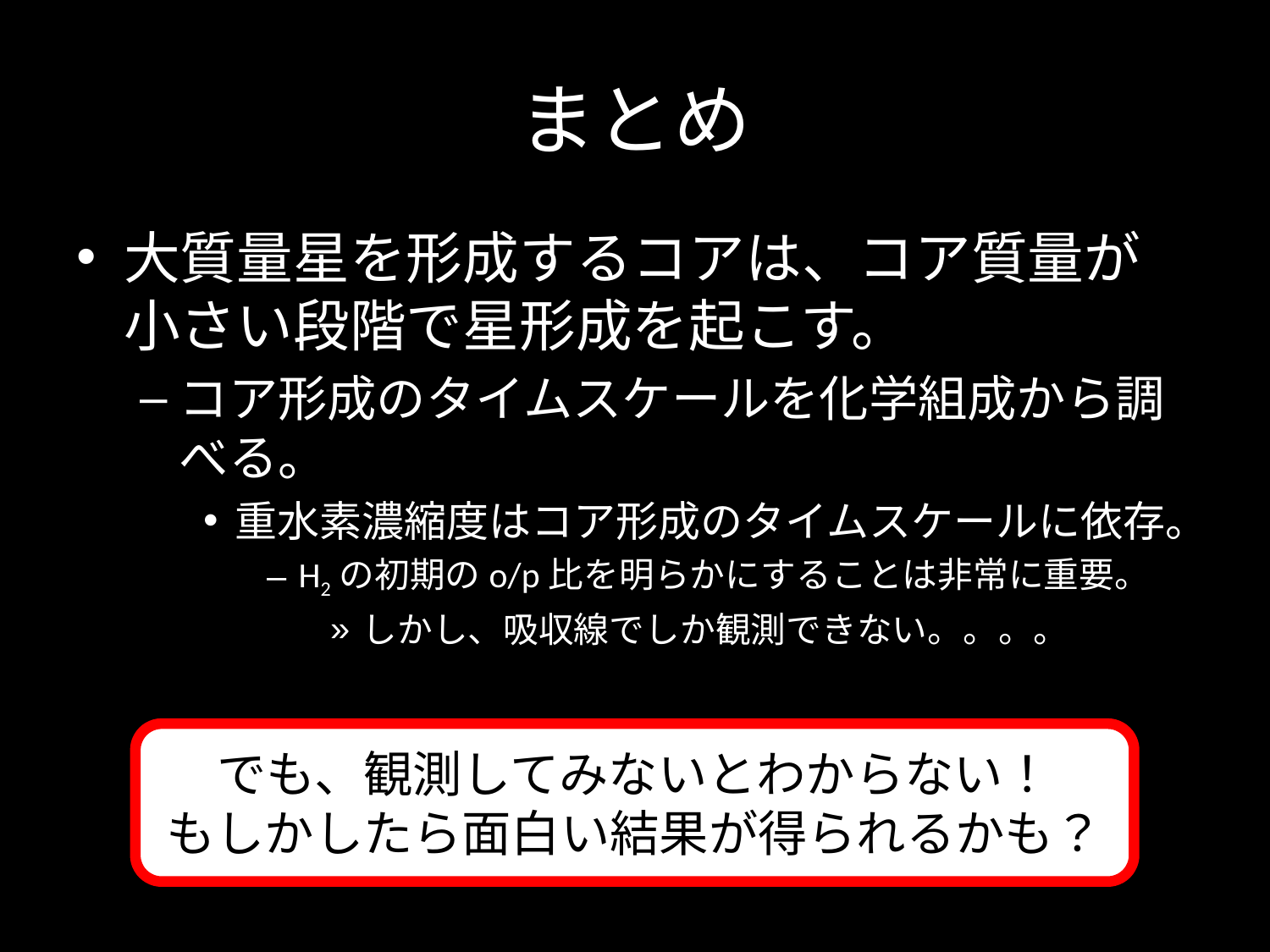

# まとめ
大質量星を形成するコアは、コア質量が小さい段階で星形成を起こす。
コア形成のタイムスケールを化学組成から調べる。
重水素濃縮度はコア形成のタイムスケールに依存。
H2の初期のo/p比を明らかにすることは非常に重要。
しかし、吸収線でしか観測できない。。。。
でも、観測してみないとわからない！
もしかしたら面白い結果が得られるかも？